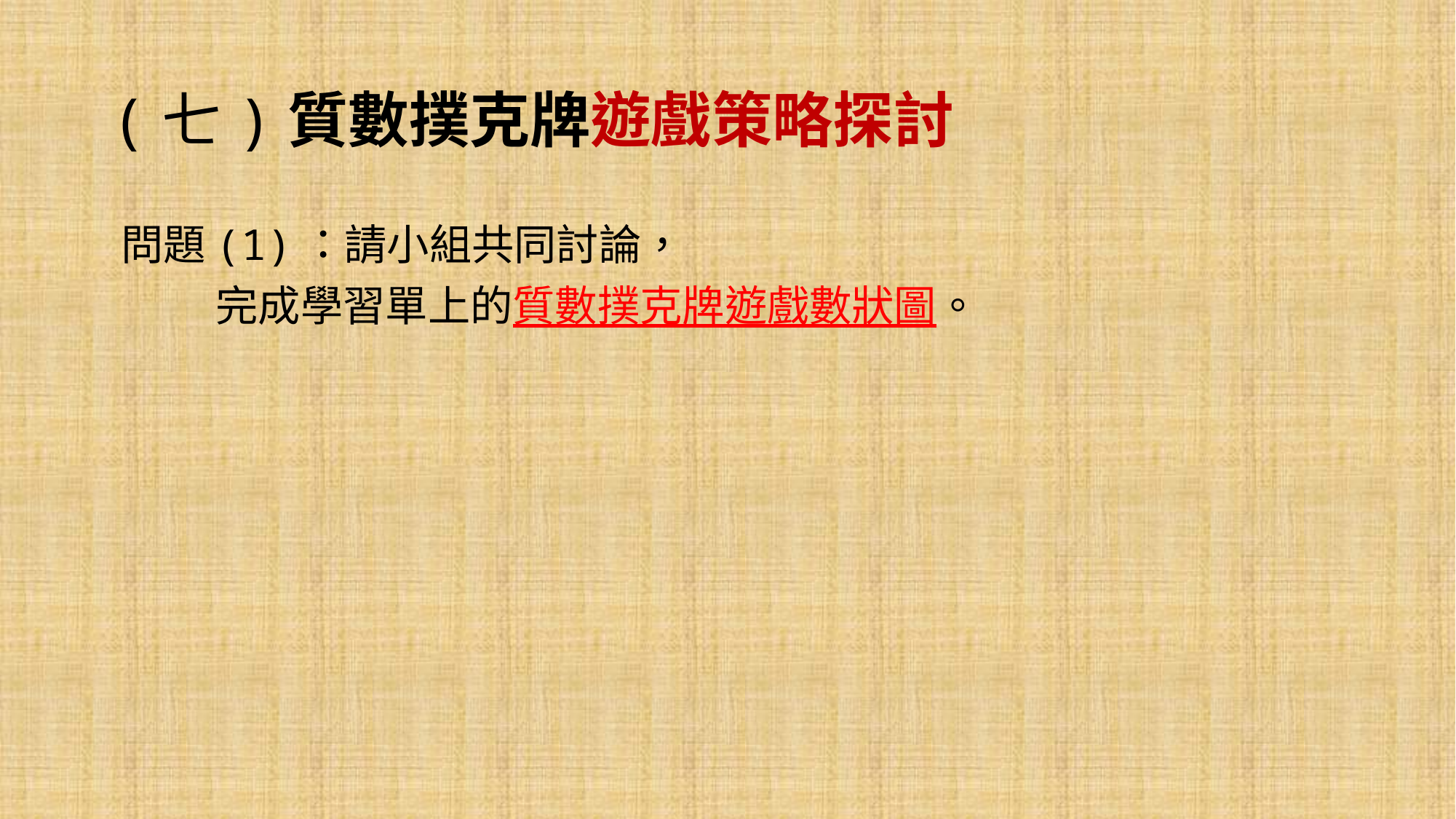

# (七)質數撲克牌遊戲策略探討
問題(1)：請小組共同討論，
         完成學習單上的質數撲克牌遊戲數狀圖。